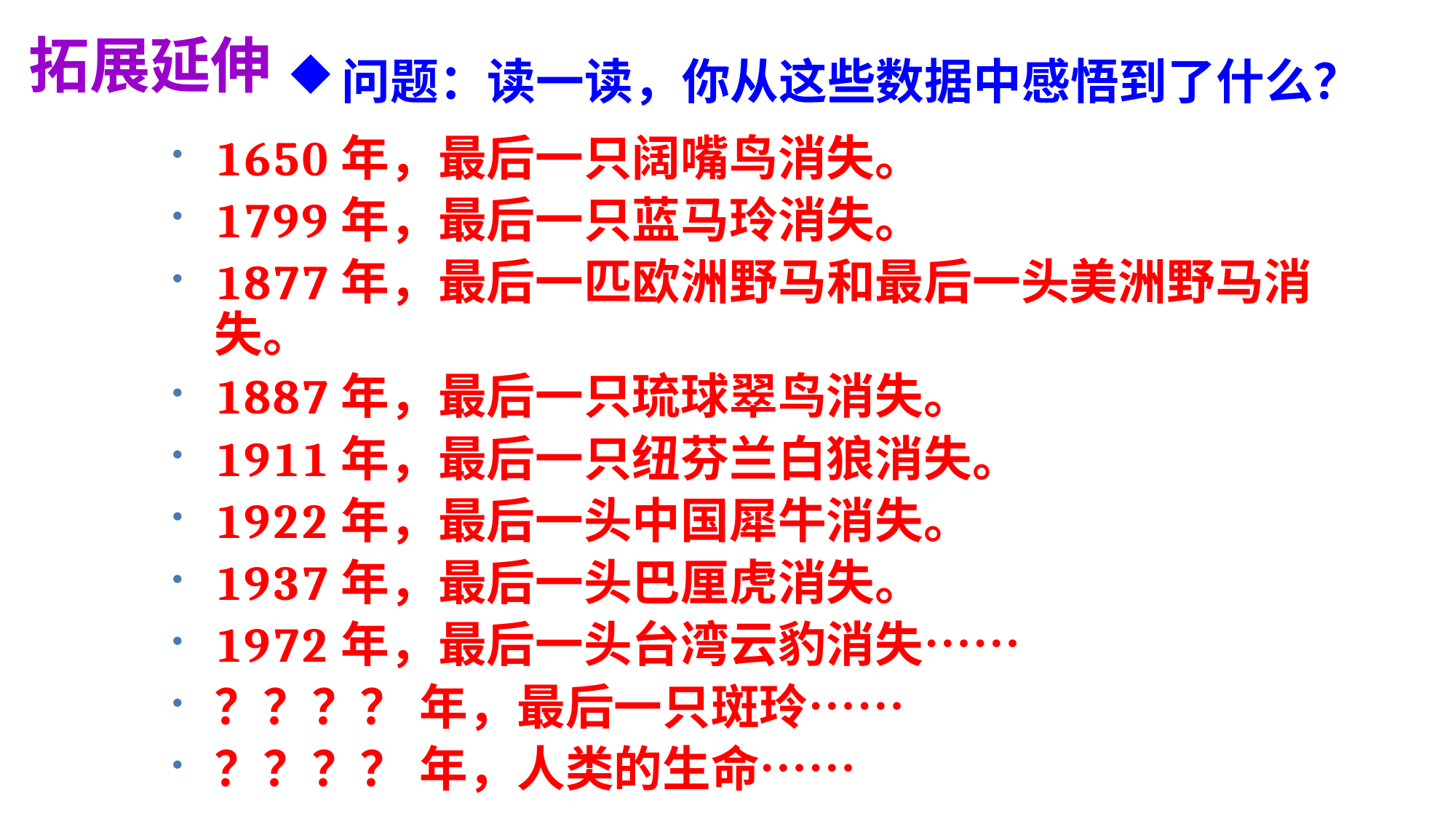

拓展延伸
问题：读一读，你从这些数据中感悟到了什么？
1650年，最后一只阔嘴鸟消失。
1799年，最后一只蓝马玲消失。
1877年，最后一匹欧洲野马和最后一头美洲野马消失。
1887年，最后一只琉球翠鸟消失。
1911年，最后一只纽芬兰白狼消失。
1922年，最后一头中国犀牛消失。
1937年，最后一头巴厘虎消失。
1972年，最后一头台湾云豹消失……
？？？？ 年，最后一只斑玲……
？？？？ 年，人类的生命……